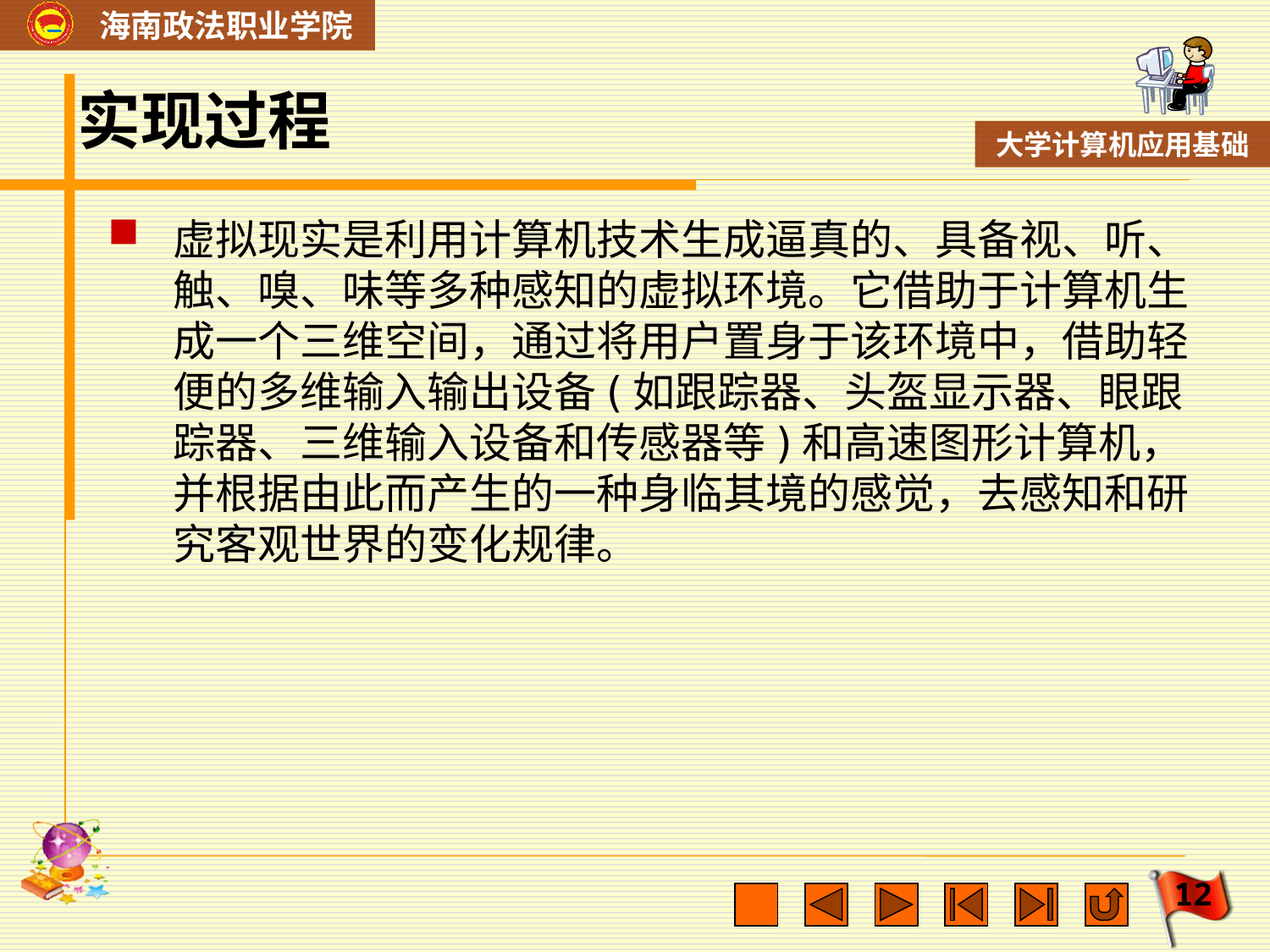

# 实现过程
虚拟现实是利用计算机技术生成逼真的、具备视、听、触、嗅、味等多种感知的虚拟环境。它借助于计算机生成一个三维空间，通过将用户置身于该环境中，借助轻便的多维输入输出设备(如跟踪器、头盔显示器、眼跟踪器、三维输入设备和传感器等)和高速图形计算机，并根据由此而产生的一种身临其境的感觉，去感知和研究客观世界的变化规律。
12